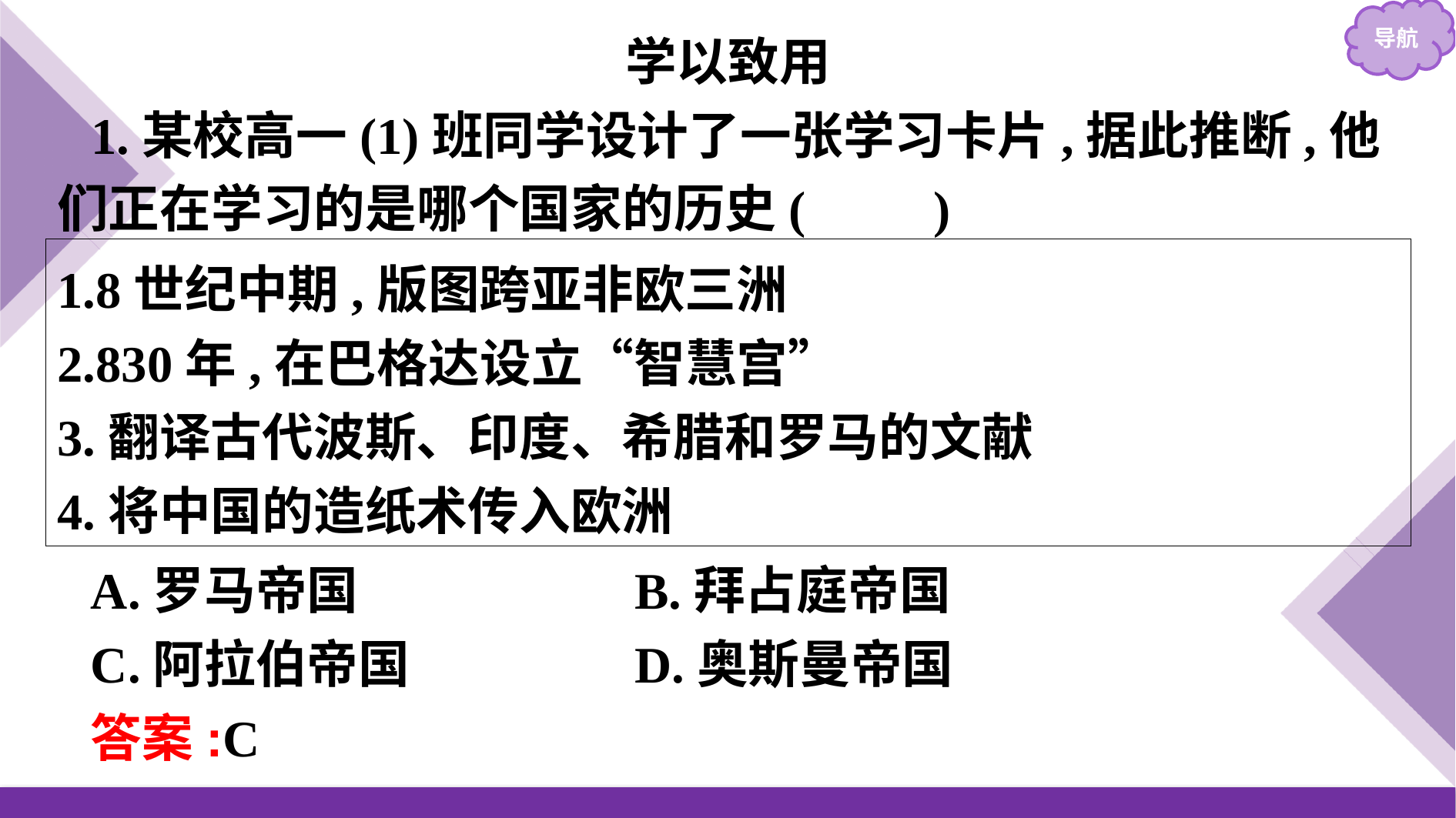

学以致用
1.某校高一(1)班同学设计了一张学习卡片,据此推断,他们正在学习的是哪个国家的历史(　　)
1.8世纪中期,版图跨亚非欧三洲
2.830年,在巴格达设立“智慧宫”
3.翻译古代波斯、印度、希腊和罗马的文献
4.将中国的造纸术传入欧洲
A.罗马帝国　　　　	B.拜占庭帝国
C.阿拉伯帝国		D.奥斯曼帝国
答案:C